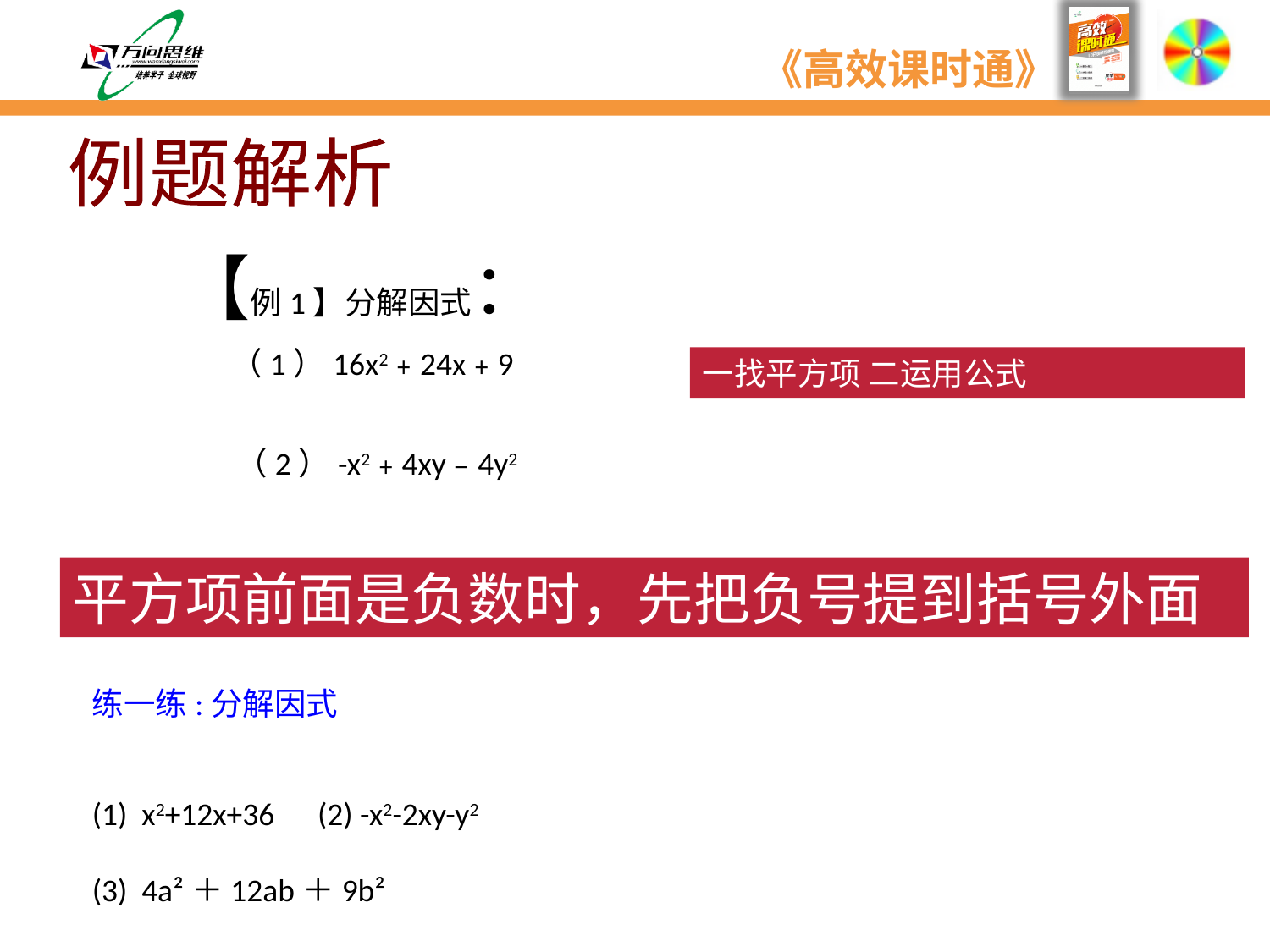

例题解析
【例1】分解因式：
（1）16x2﹢24x﹢9
一找平方项 二运用公式
（2）-x2﹢4xy﹣4y2
平方项前面是负数时，先把负号提到括号外面
练一练:分解因式
(1)  x2+12x+36      (2) -x2-2xy-y2

(3)  4a²＋12ab＋9b²